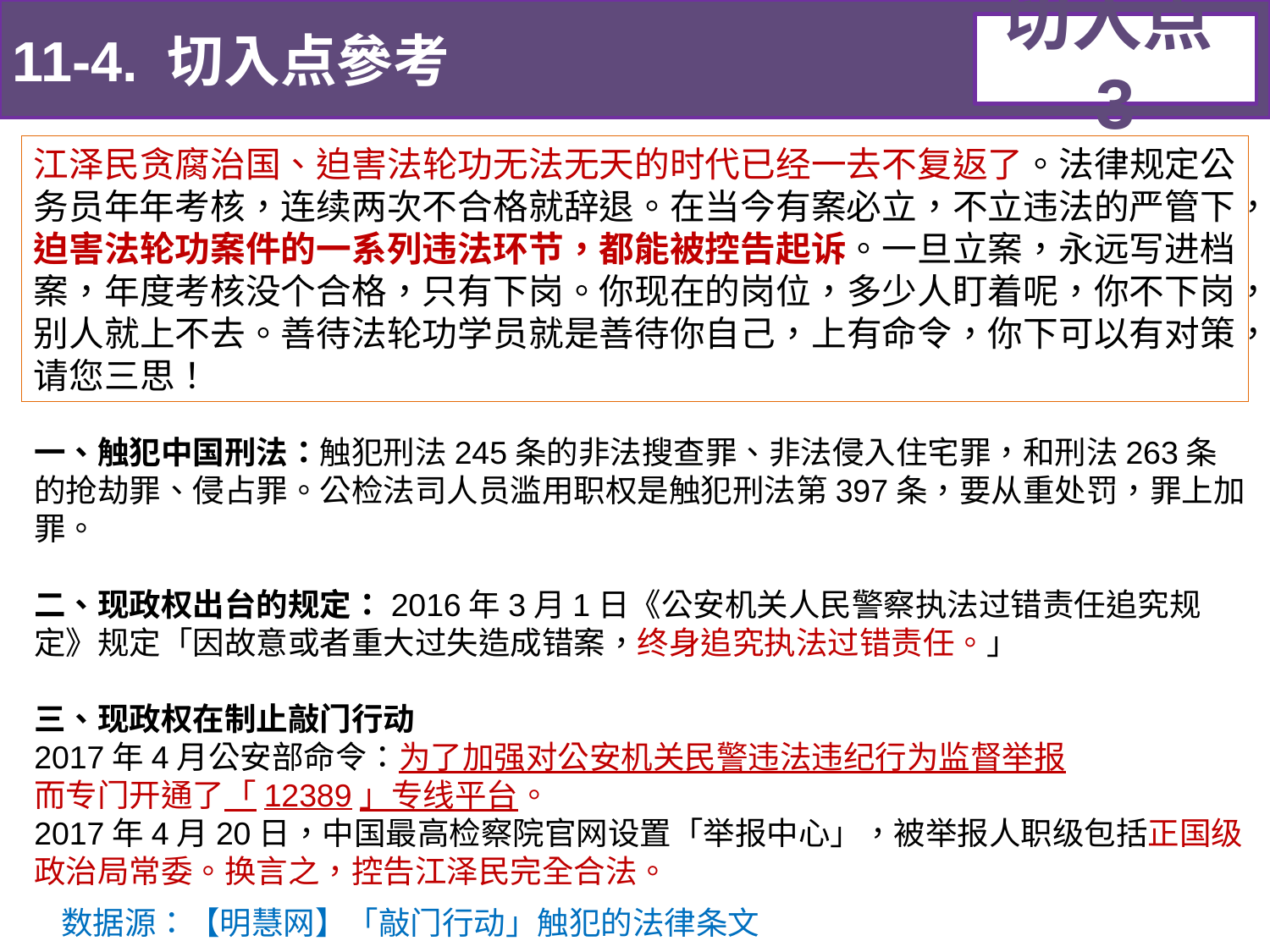

11-4. 切入点參考
切入点3
江泽民贪腐治国、迫害法轮功无法无天的时代已经一去不复返了。法律规定公务员年年考核，连续两次不合格就辞退。在当今有案必立，不立违法的严管下，迫害法轮功案件的一系列违法环节，都能被控告起诉。一旦立案，永远写进档案，年度考核没个合格，只有下岗。你现在的岗位，多少人盯着呢，你不下岗，别人就上不去。善待法轮功学员就是善待你自己，上有命令，你下可以有对策，请您三思！
一、触犯中国刑法：触犯刑法245条的非法搜查罪、非法侵入住宅罪，和刑法263条的抢劫罪、侵占罪。公检法司人员滥用职权是触犯刑法第397条，要从重处罚，罪上加罪。

二、现政权出台的规定：2016年3月1日《公安机关人民警察执法过错责任追究规定》规定「因故意或者重大过失造成错案，终身追究执法过错责任。」

三、现政权在制止敲门行动
2017年4月公安部命令：为了加强对公安机关民警违法违纪行为监督举报
而专门开通了「12389」专线平台。
2017年4月20日，中国最高检察院官网设置「举报中心」，被举报人职级包括正国级政治局常委。换言之，控告江泽民完全合法。
数据源：【明慧网】「敲门行动」触犯的法律条文